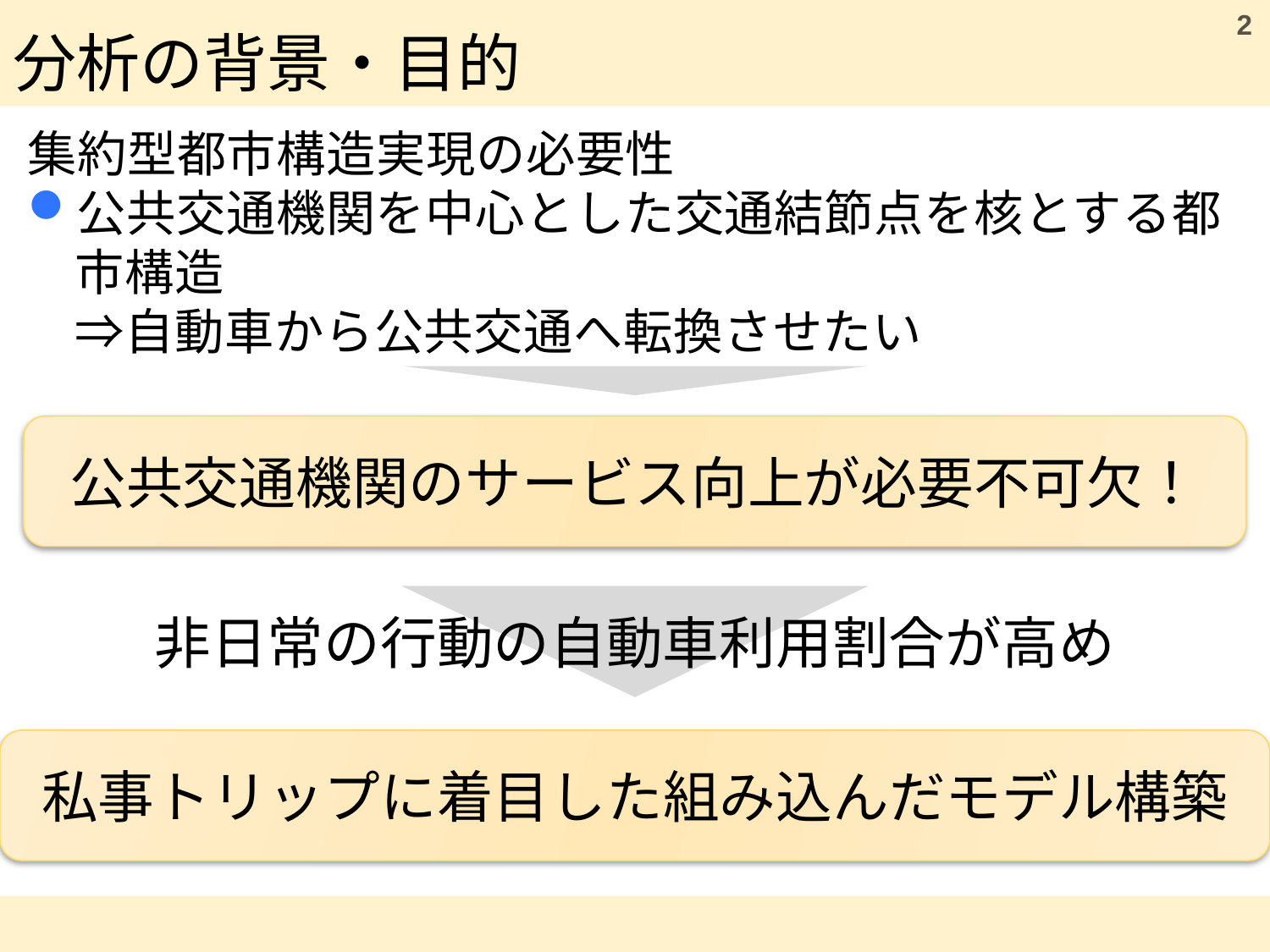

# 分析の背景・目的
2
集約型都市構造実現の必要性
公共交通機関を中心とした交通結節点を核とする都市構造
⇒自動車から公共交通へ転換させたい

公共交通機関のサービス向上が必要不可欠！

非日常の行動の自動車利用割合が高め
私事トリップに着目した組み込んだモデル構築